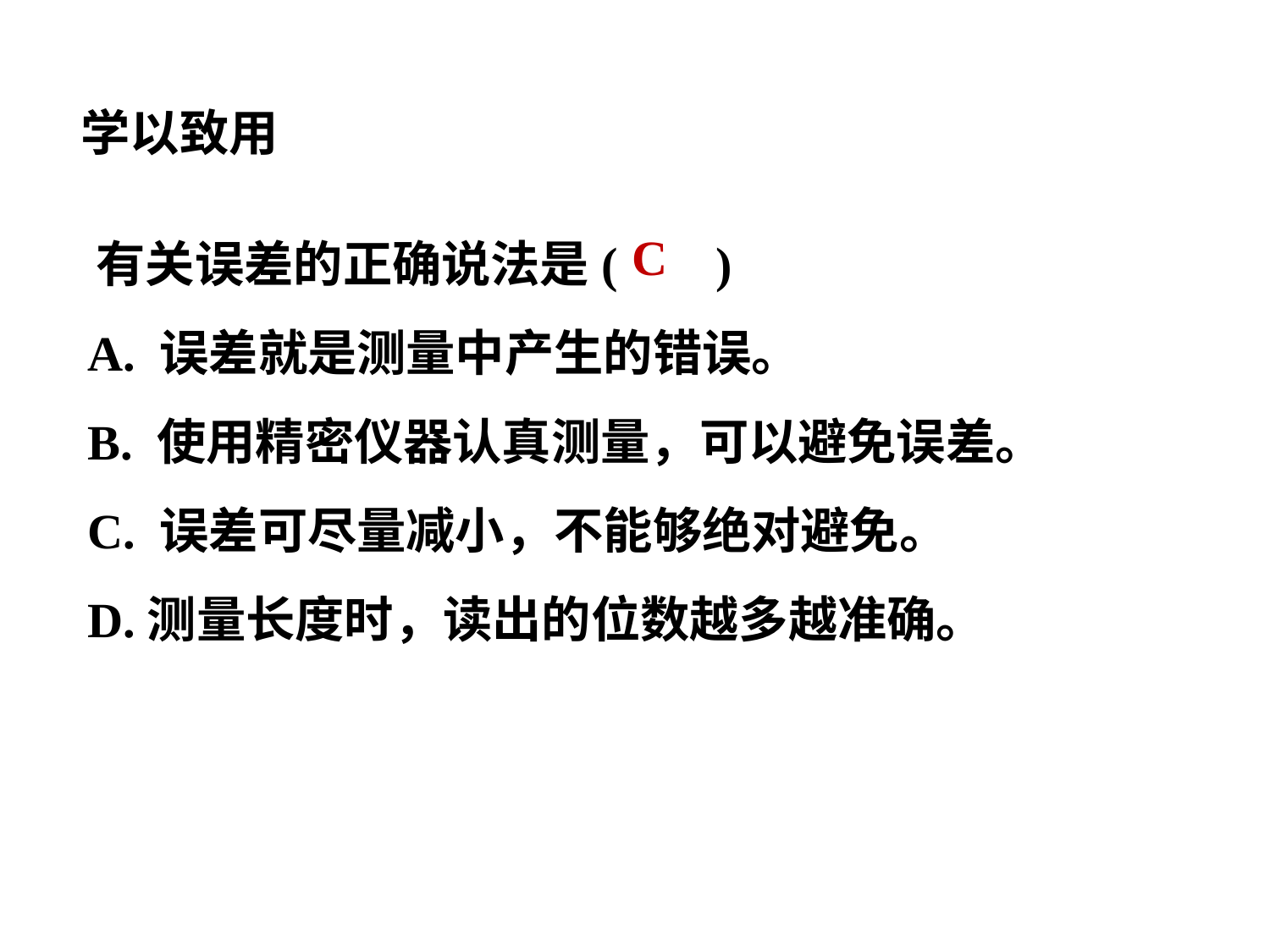

学以致用
   有关误差的正确说法是(        )
   A. 误差就是测量中产生的错误。
   B. 使用精密仪器认真测量，可以避免误差。
   C. 误差可尽量减小，不能够绝对避免。
   D.测量长度时，读出的位数越多越准确。

C